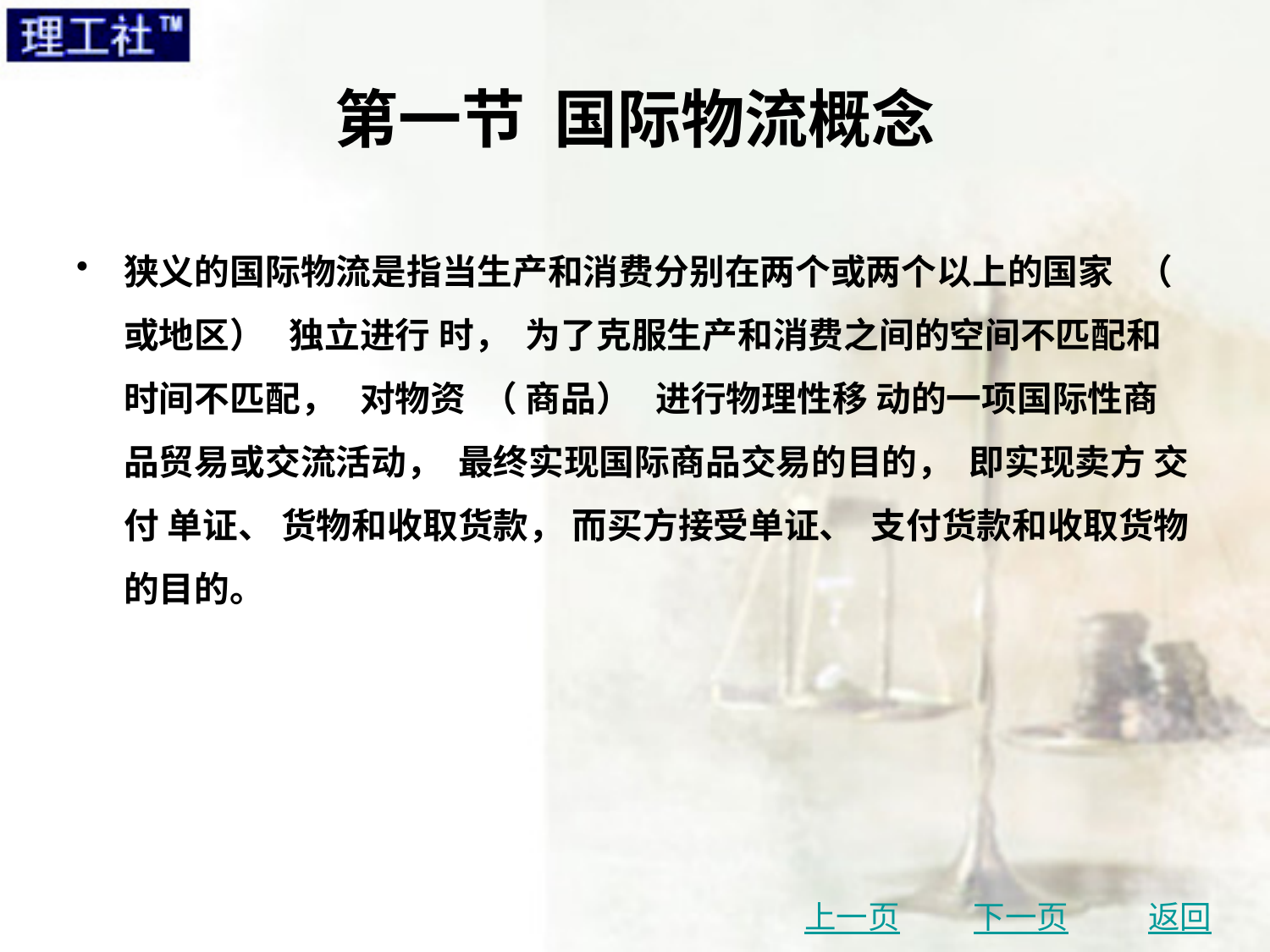

# 第一节  国际物流概念
狭义的国际物流是指当生产和消费分别在两个或两个以上的国家   （ 或地区）   独立进行 时，  为了克服生产和消费之间的空间不匹配和时间不匹配，   对物资  （ 商品）   进行物理性移 动的一项国际性商品贸易或交流活动，  最终实现国际商品交易的目的，  即实现卖方 交 付 单证、 货物和收取货款， 而买方接受单证、  支付货款和收取货物的目的。
上一页
下一页
返回